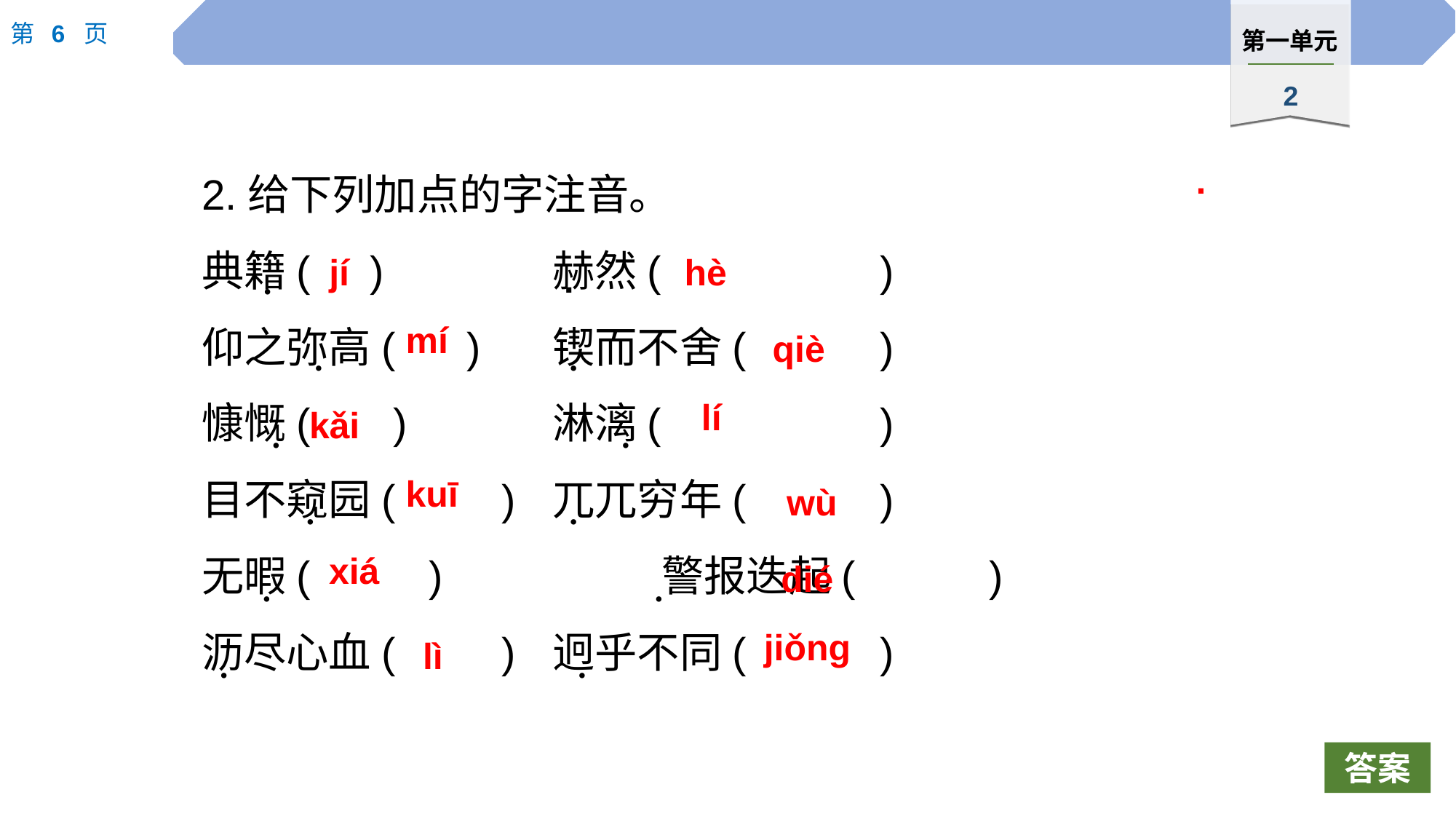

2.给下列加点的字注音。
典籍(	   )		赫然(		)
仰之弥高(	  )	锲而不舍(		)
慷慨(	     ) 		淋漓(		)
目不窥园(         )	兀兀穷年(		)
无暇(          ) 		警报迭起(		)
沥尽心血(         ) 	迥乎不同(		)
 ·
jí
hè
 ·
 ·
mí
qiè
 ·
 ·
lí
kǎi
 ·
 ·
kuī
wù
 ·
 ·
xiá
dié
 ·
 ·
jiǒng
lì
 ·
 ·
答案